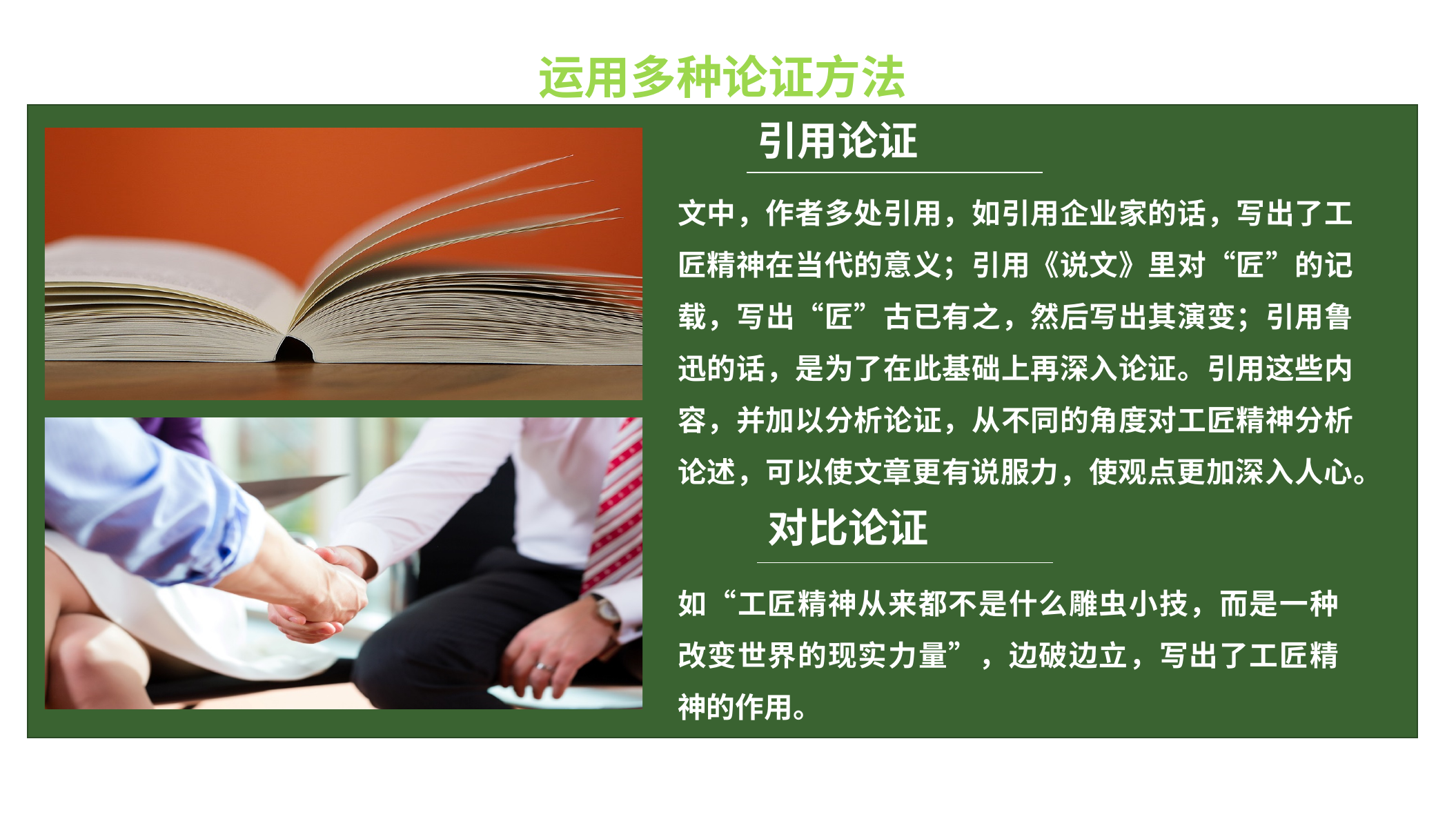

运用多种论证方法

引用论证

文中，作者多处引用，如引用企业家的话，写出了工匠精神在当代的意义；引用《说文》里对“匠”的记载，写出“匠”古已有之，然后写出其演变；引用鲁迅的话，是为了在此基础上再深入论证。引用这些内容，并加以分析论证，从不同的角度对工匠精神分析论述，可以使文章更有说服力，使观点更加深入人心。

对比论证
如“工匠精神从来都不是什么雕虫小技，而是一种改变世界的现实力量”，边破边立，写出了工匠精神的作用。